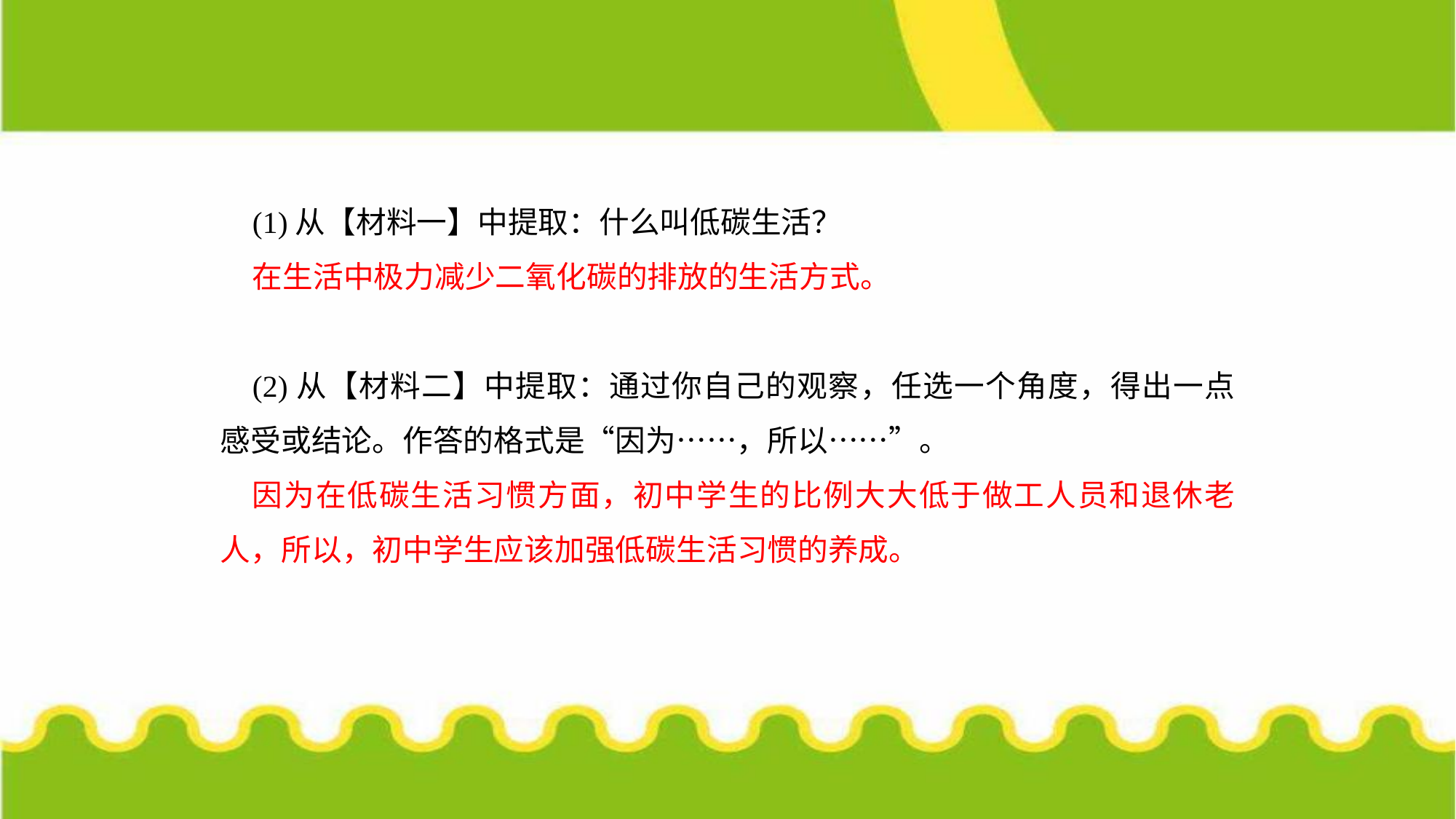

(1)从【材料一】中提取：什么叫低碳生活？
在生活中极力减少二氧化碳的排放的生活方式。

(2)从【材料二】中提取：通过你自己的观察，任选一个角度，得出一点感受或结论。作答的格式是“因为……，所以……”。
因为在低碳生活习惯方面，初中学生的比例大大低于做工人员和退休老人，所以，初中学生应该加强低碳生活习惯的养成。